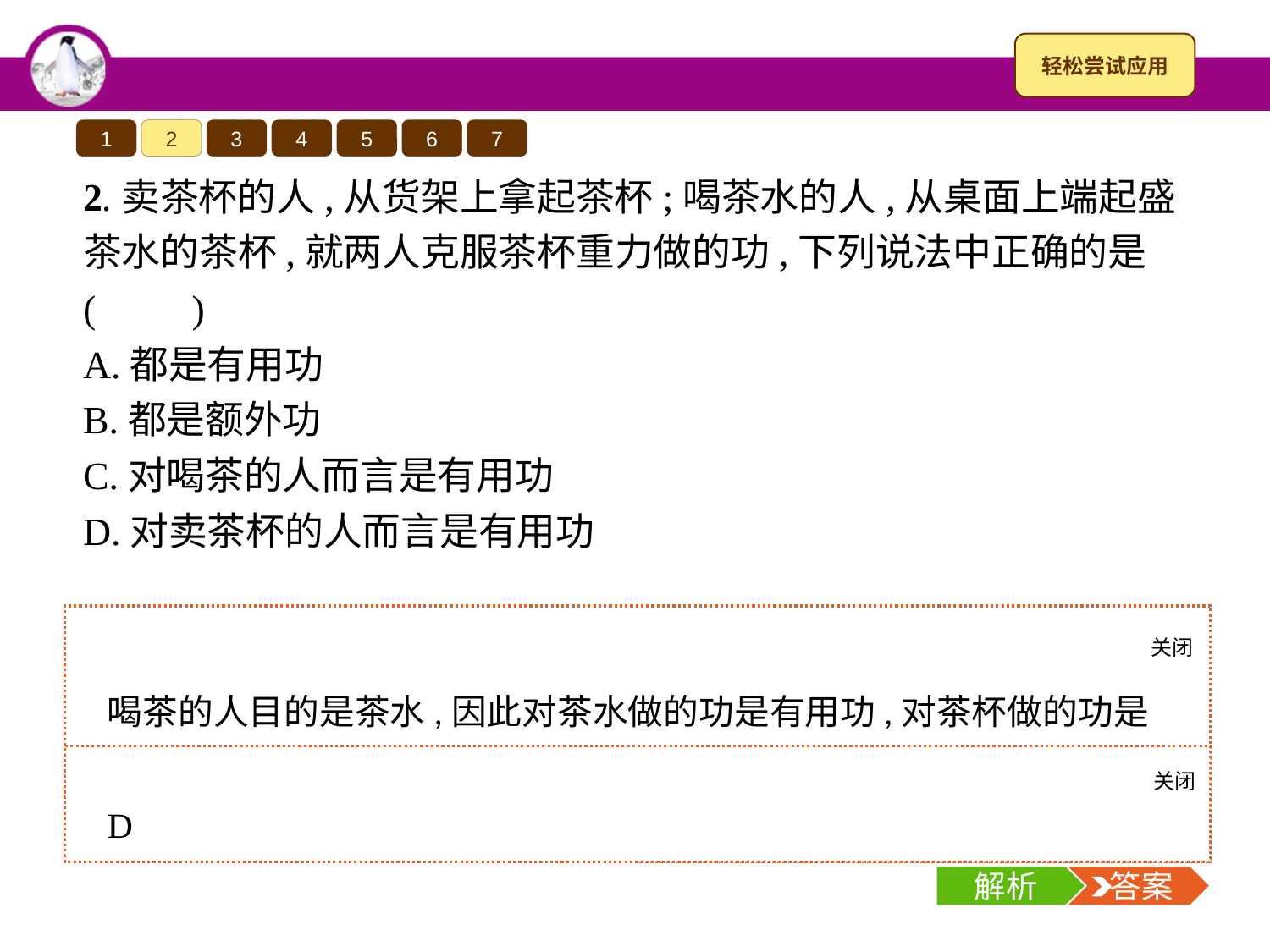

1
2
3
4
5
6
7
2.卖茶杯的人,从货架上拿起茶杯;喝茶水的人,从桌面上端起盛茶水的茶杯,就两人克服茶杯重力做的功,下列说法中正确的是(　　)
A.都是有用功
B.都是额外功
C.对喝茶的人而言是有用功
D.对卖茶杯的人而言是有用功

关闭
解析

喝茶的人目的是茶水,因此对茶水做的功是有用功,对茶杯做的功是额外功;卖茶杯的人目的是茶杯,对茶杯做的功是有用功。选D。

关闭
解析
  答案

D
解析
  答案